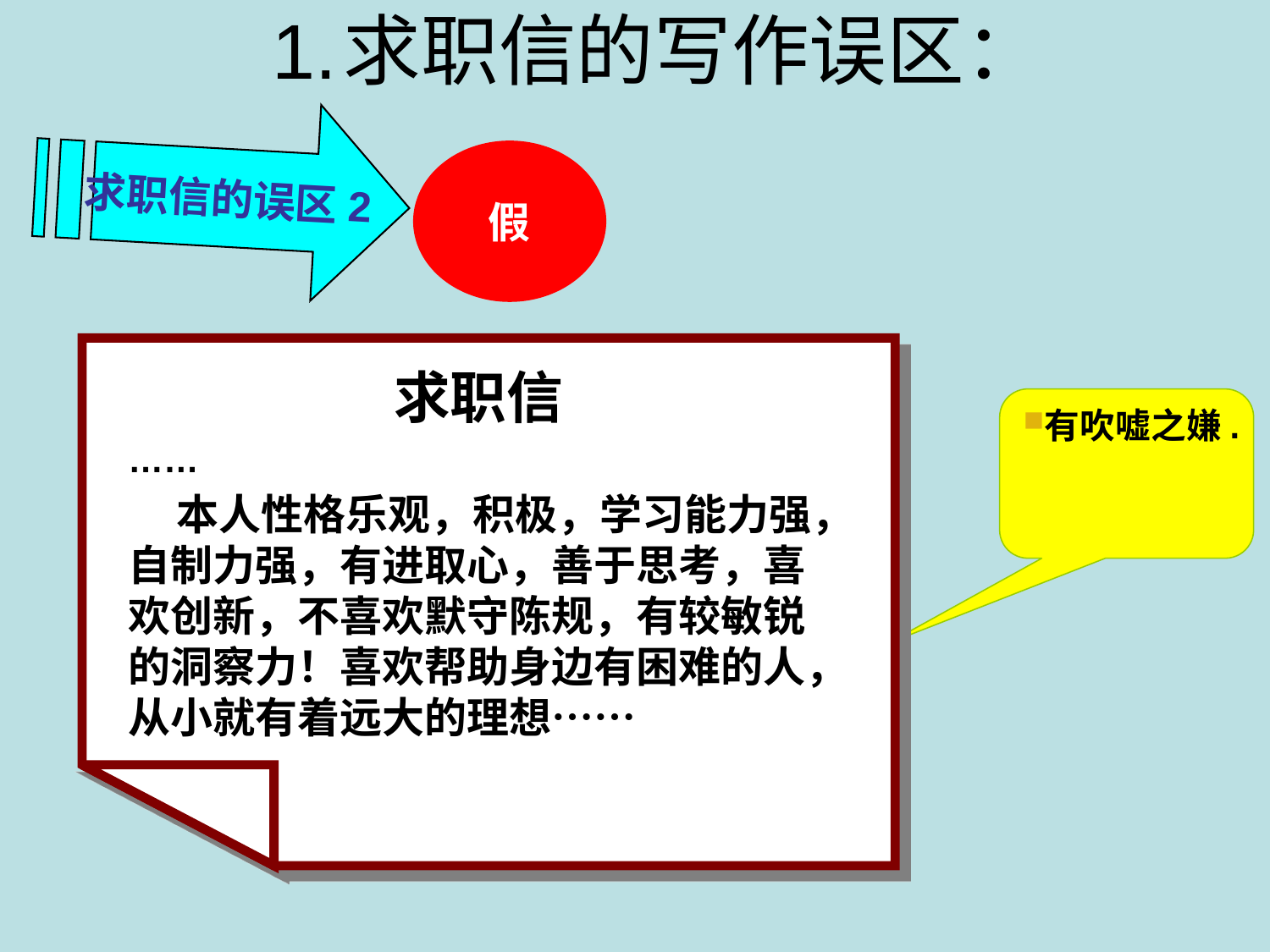

求职信的写作误区：
求职信的误区2
假
求职信
……
    本人性格乐观，积极，学习能力强，自制力强，有进取心，善于思考，喜欢创新，不喜欢默守陈规，有较敏锐的洞察力！喜欢帮助身边有困难的人，从小就有着远大的理想……

有吹嘘之嫌.